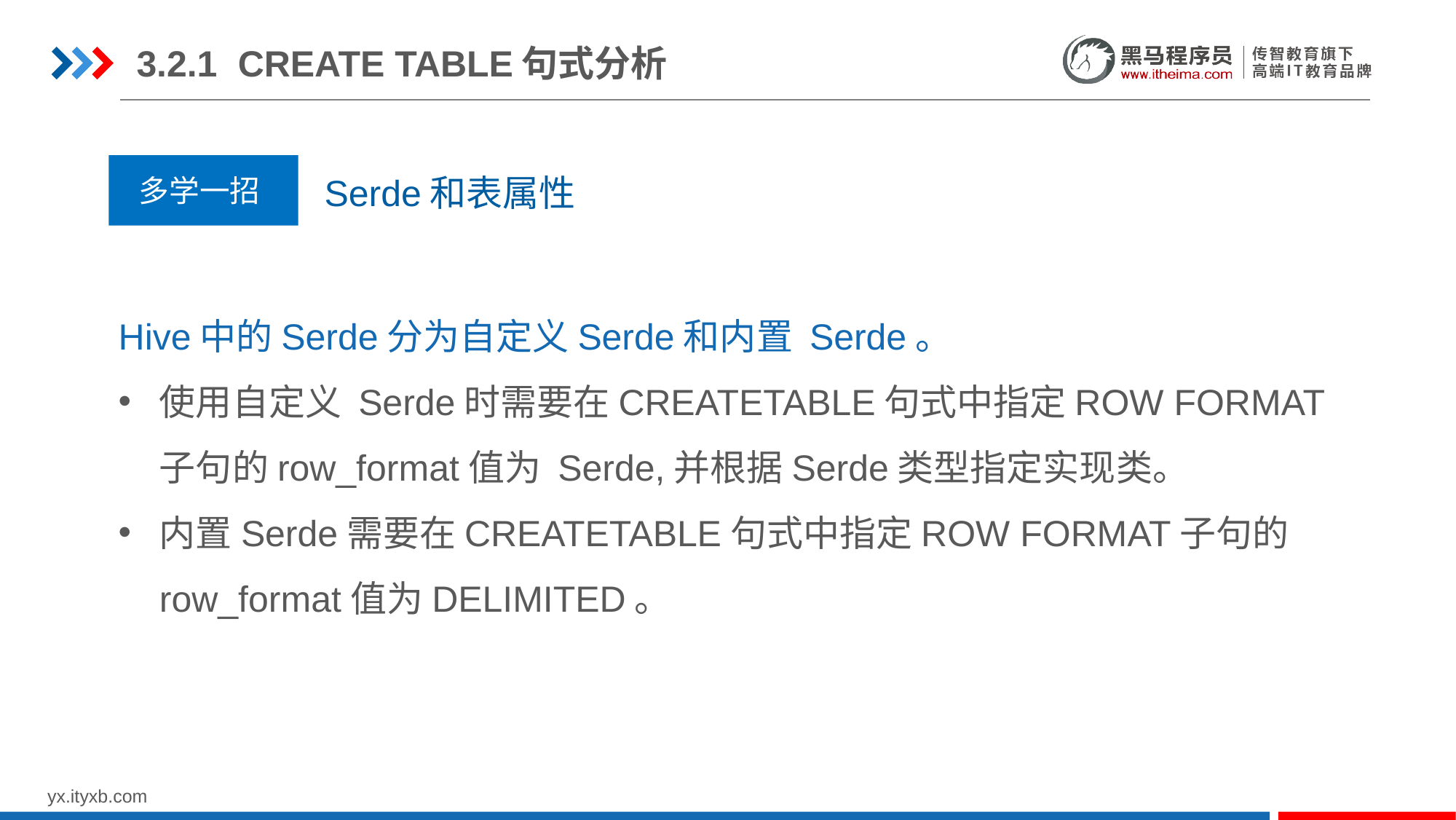

3.2.1  CREATE TABLE句式分析

Serde和表属性
多学一招
Hive中的Serde分为自定义Serde和内置 Serde。
使用自定义 Serde时需要在CREATETABLE句式中指定ROW FORMAT子句的row_format值为 Serde,并根据Serde类型指定实现类。
内置Serde需要在CREATETABLE句式中指定ROW FORMAT子句的row_format值为DELIMITED。